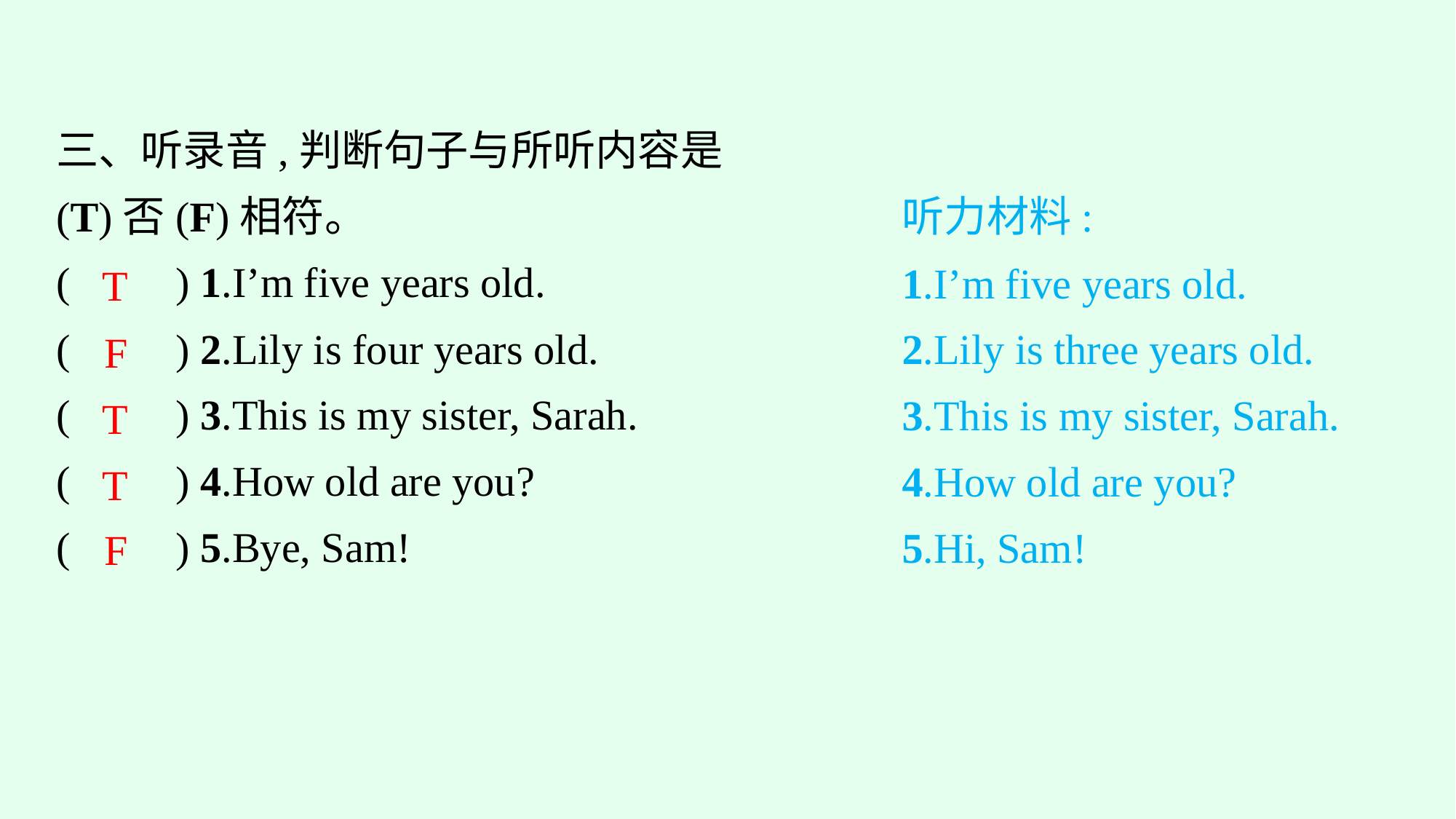

三、听录音,判断句子与所听内容是(T)否(F)相符。
(　　) 1.I’m five years old.
(　　) 2.Lily is four years old.
(　　) 3.This is my sister, Sarah.
(　　) 4.How old are you?
(　　) 5.Bye, Sam!
听力材料:
1.I’m five years old.
2.Lily is three years old.
3.This is my sister, Sarah.
4.How old are you?
5.Hi, Sam!
T
F
T
T
F